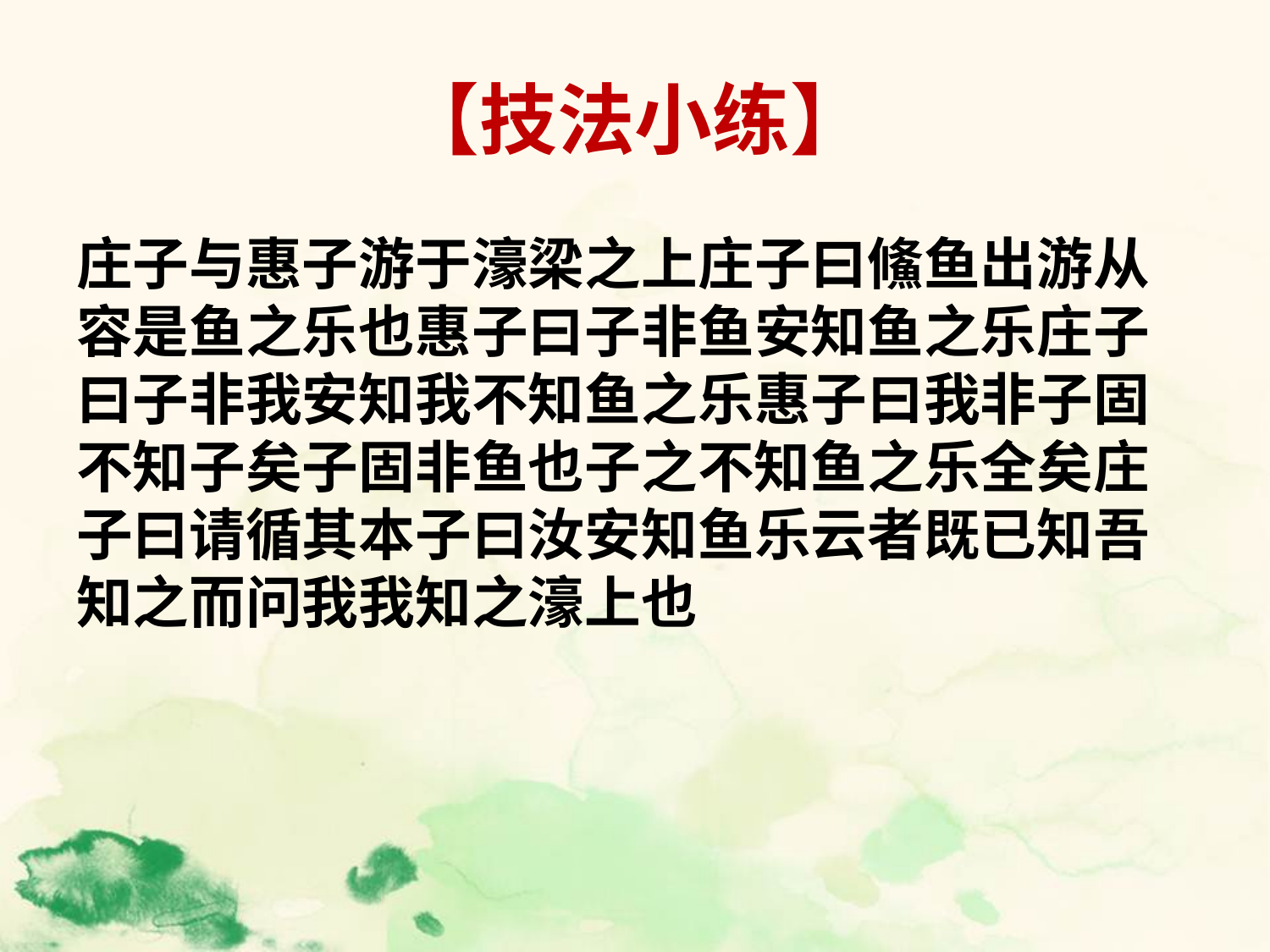

# 【技法小练】
庄子与惠子游于濠梁之上庄子曰鯈鱼出游从容是鱼之乐也惠子曰子非鱼安知鱼之乐庄子曰子非我安知我不知鱼之乐惠子曰我非子固不知子矣子固非鱼也子之不知鱼之乐全矣庄子曰请循其本子曰汝安知鱼乐云者既已知吾知之而问我我知之濠上也